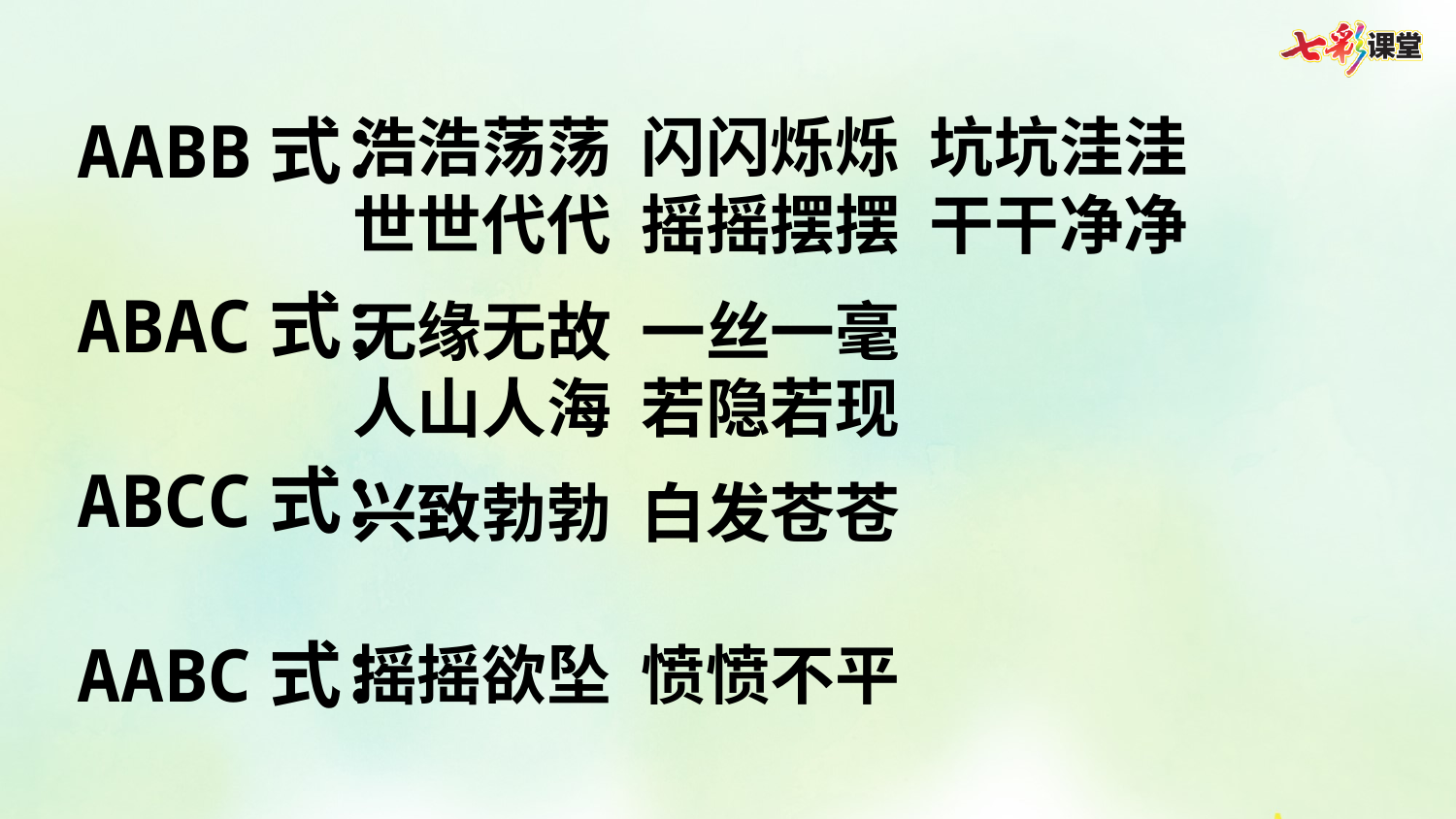

AABB式：

ABAC式：

ABCC式：

AABC式：
浩浩荡荡  闪闪烁烁  坑坑洼洼
世世代代  摇摇摆摆  干干净净
无缘无故  一丝一毫  人山人海  若隐若现
兴致勃勃  白发苍苍
摇摇欲坠  愤愤不平